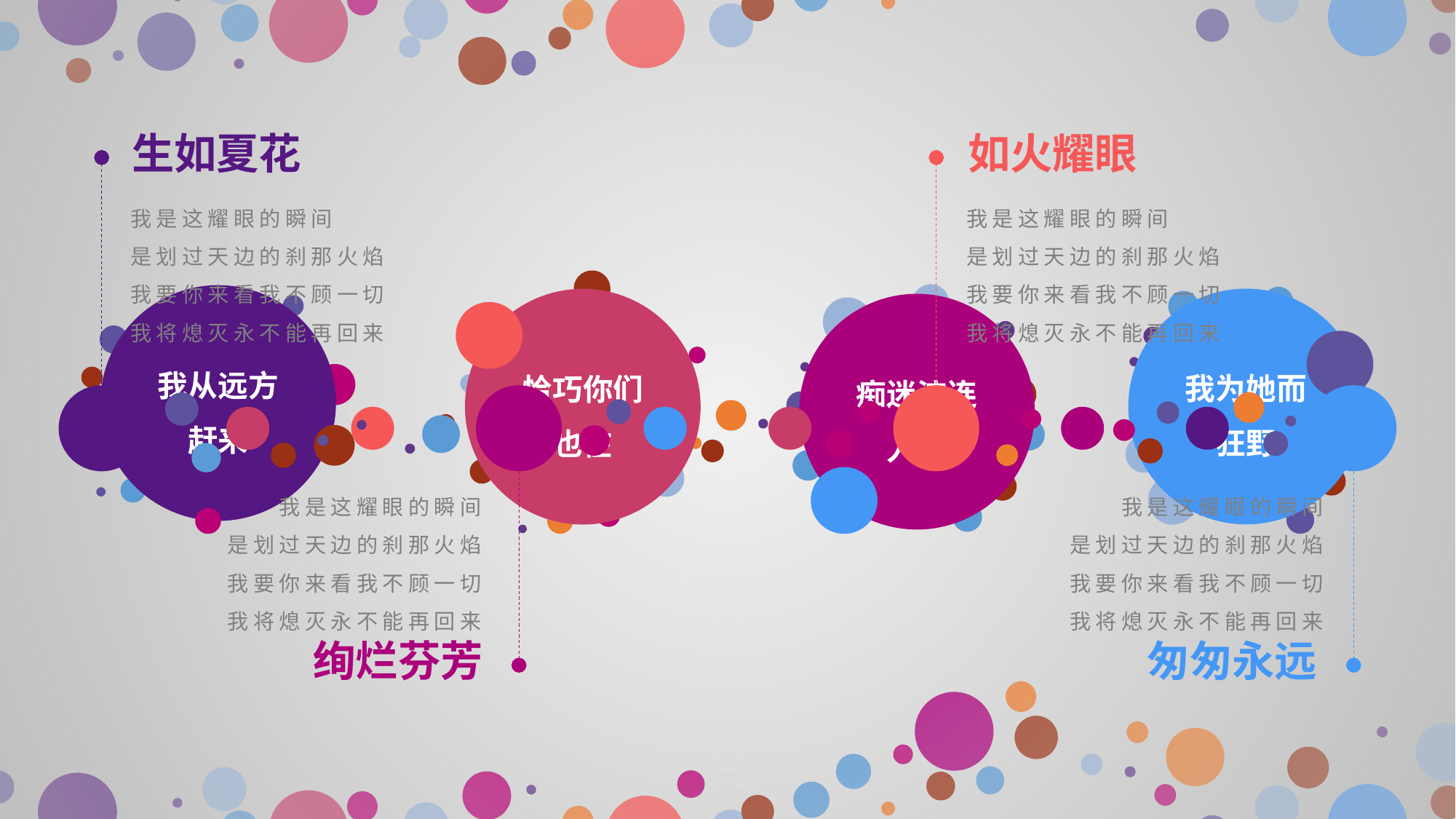

生如夏花
我是这耀眼的瞬间
是划过天边的刹那火焰
我要你来看我不顾一切
我将熄灭永不能再回来
如火耀眼
我是这耀眼的瞬间
是划过天边的刹那火焰
我要你来看我不顾一切
我将熄灭永不能再回来

我是这耀眼的瞬间
是划过天边的刹那火焰
我要你来看我不顾一切
我将熄灭永不能再回来
绚烂芬芳
我是这耀眼的瞬间
是划过天边的刹那火焰
我要你来看我不顾一切
我将熄灭永不能再回来
匆匆永远

恰巧你们也在

痴迷流连人间

我从远方赶来

我为她而狂野